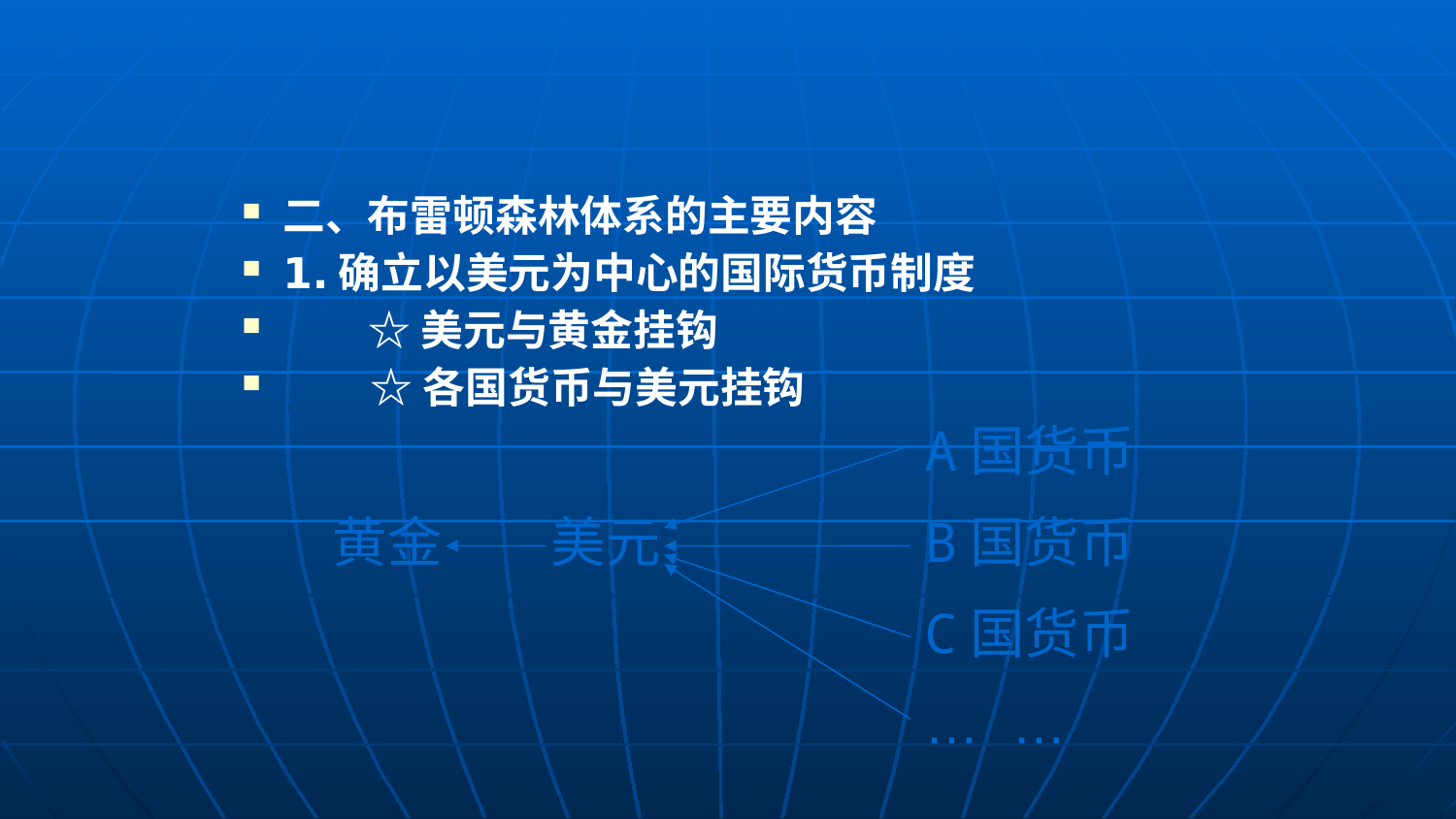

#
二、布雷顿森林体系的主要内容
1.确立以美元为中心的国际货币制度
         ☆美元与黄金挂钩
         ☆各国货币与美元挂钩

A国货币

黄金
美元
B国货币

C国货币
… …